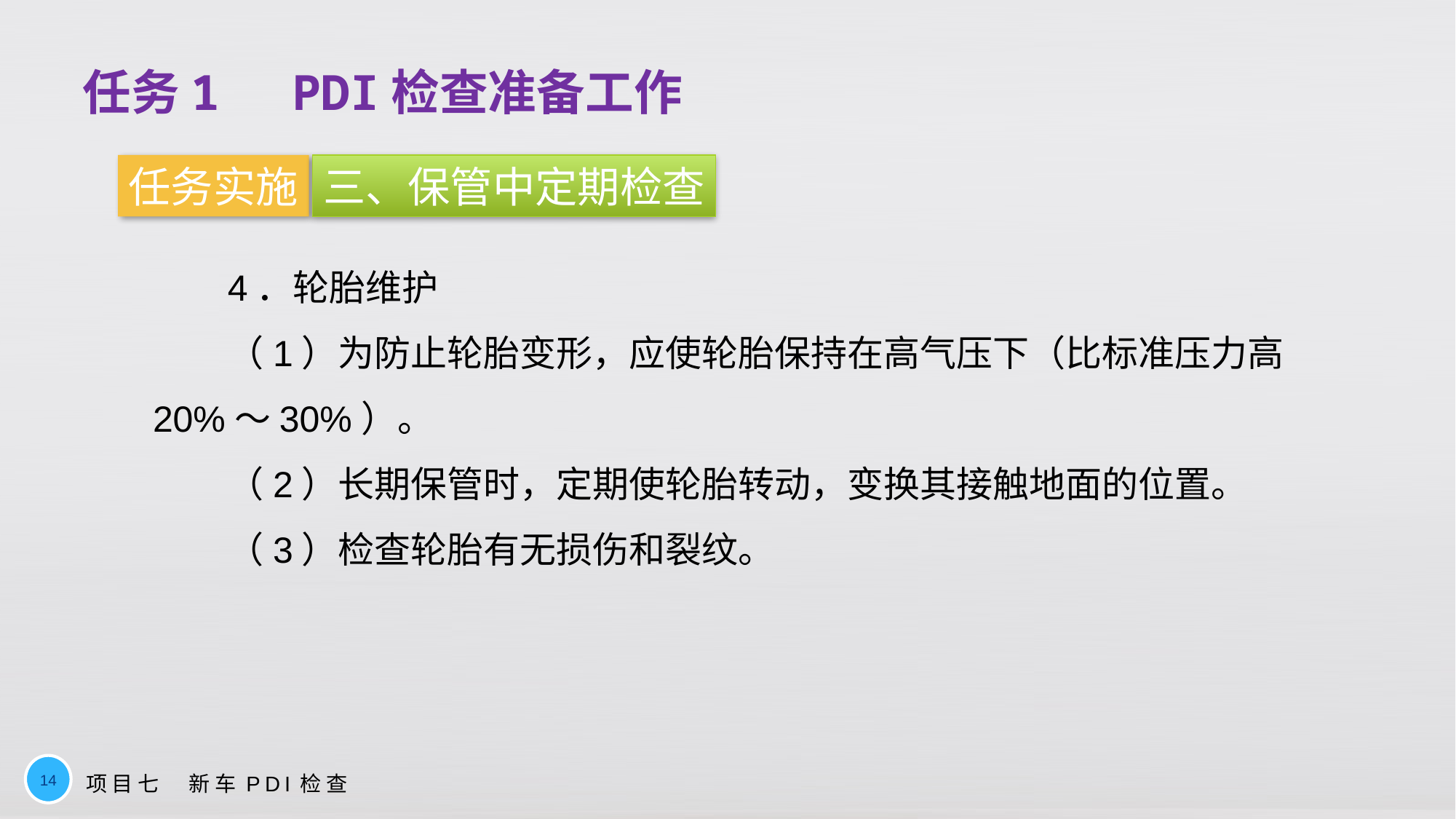

任务1　PDI检查准备工作
任务实施
三、保管中定期检查
4．轮胎维护
（1）为防止轮胎变形，应使轮胎保持在高气压下（比标准压力高20%～30%）。
（2）长期保管时，定期使轮胎转动，变换其接触地面的位置。
（3）检查轮胎有无损伤和裂纹。
14